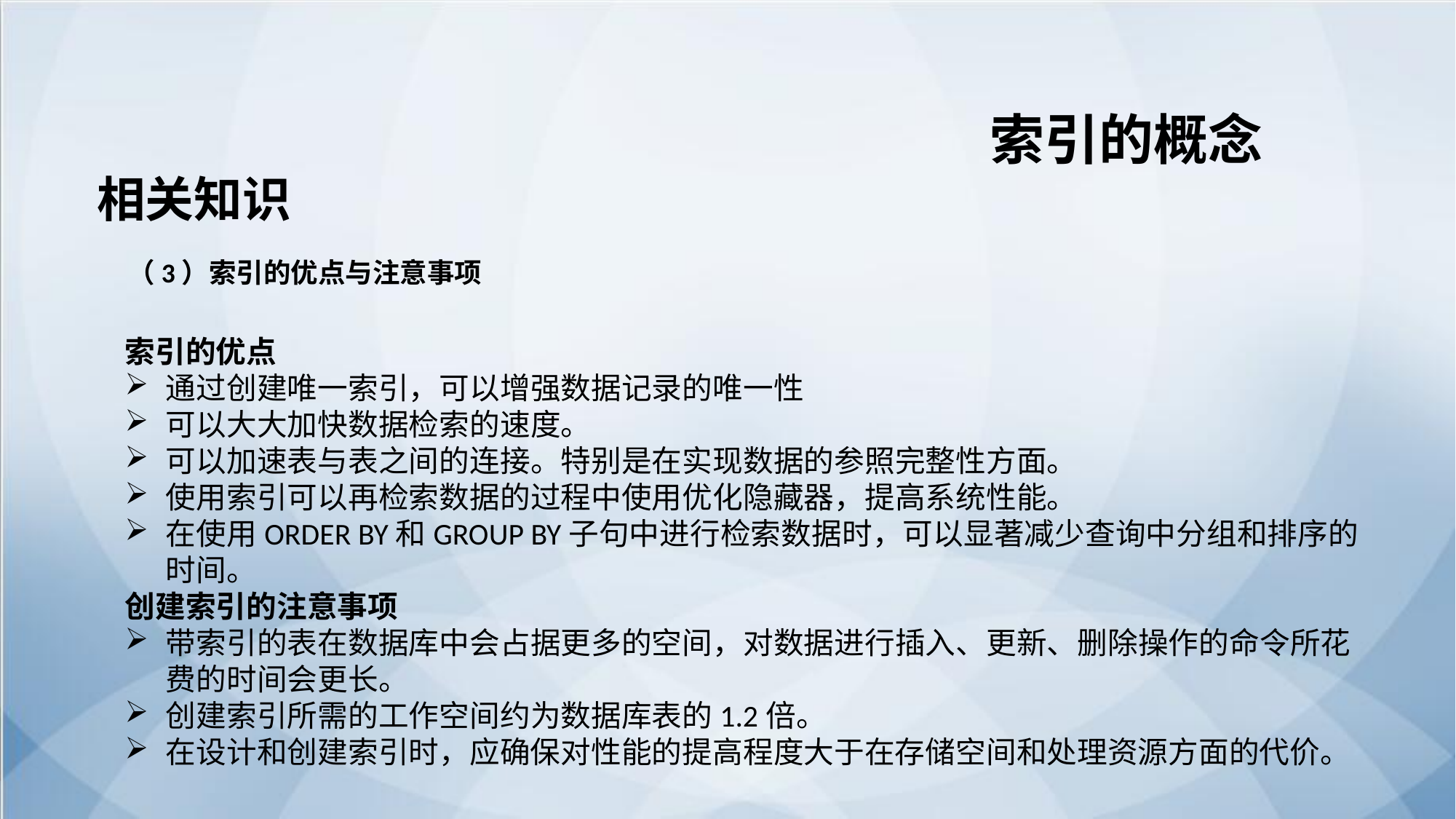

索引的概念
相关知识
（3）索引的优点与注意事项
索引的优点
通过创建唯一索引，可以增强数据记录的唯一性
可以大大加快数据检索的速度。
可以加速表与表之间的连接。特别是在实现数据的参照完整性方面。
使用索引可以再检索数据的过程中使用优化隐藏器，提高系统性能。
在使用ORDER BY和GROUP BY子句中进行检索数据时，可以显著减少查询中分组和排序的时间。
创建索引的注意事项
带索引的表在数据库中会占据更多的空间，对数据进行插入、更新、删除操作的命令所花费的时间会更长。
创建索引所需的工作空间约为数据库表的1.2倍。
在设计和创建索引时，应确保对性能的提高程度大于在存储空间和处理资源方面的代价。